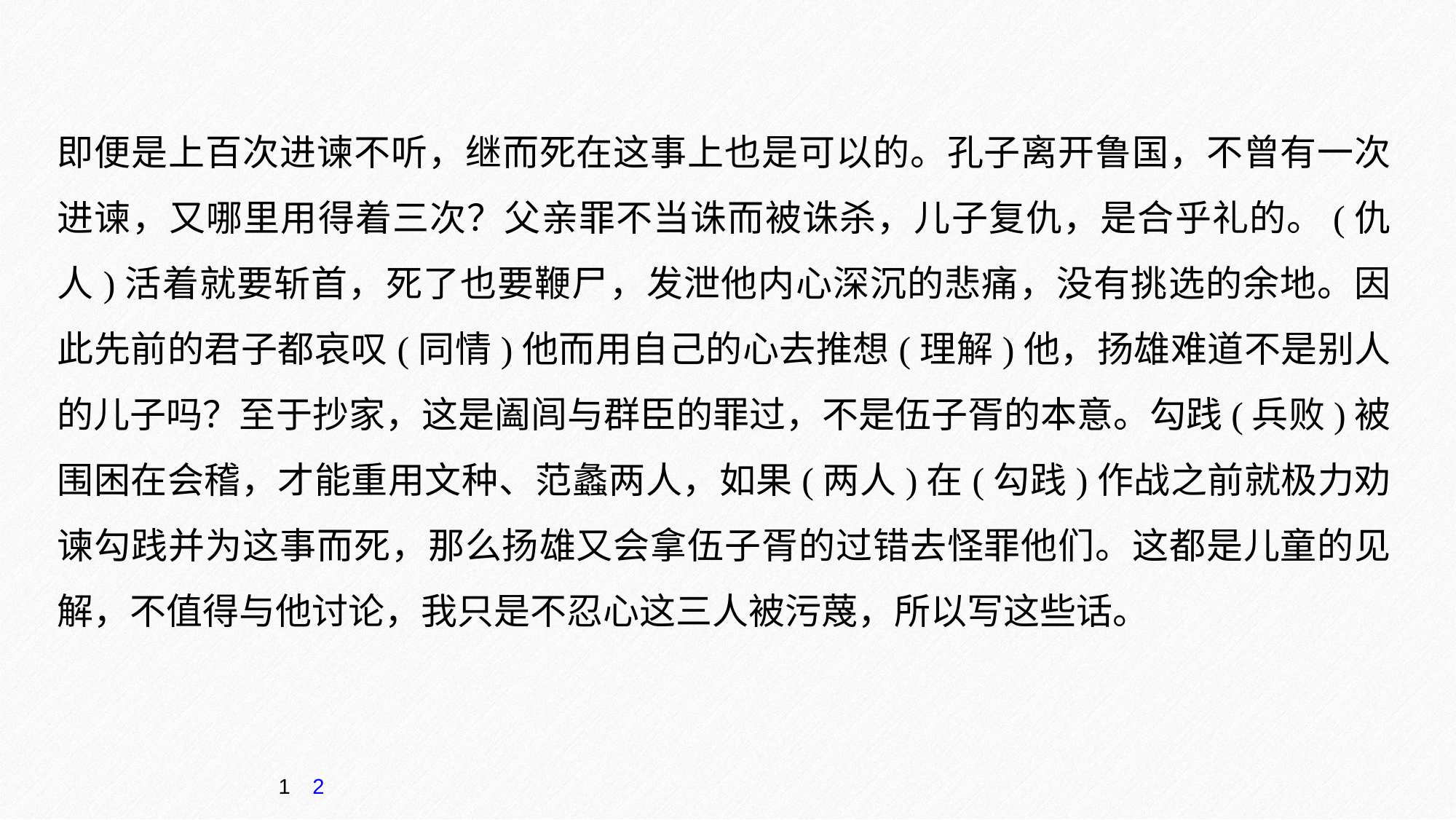

即便是上百次进谏不听，继而死在这事上也是可以的。孔子离开鲁国，不曾有一次进谏，又哪里用得着三次？父亲罪不当诛而被诛杀，儿子复仇，是合乎礼的。(仇人)活着就要斩首，死了也要鞭尸，发泄他内心深沉的悲痛，没有挑选的余地。因此先前的君子都哀叹(同情)他而用自己的心去推想(理解)他，扬雄难道不是别人的儿子吗？至于抄家，这是阖闾与群臣的罪过，不是伍子胥的本意。勾践(兵败)被围困在会稽，才能重用文种、范蠡两人，如果(两人)在(勾践)作战之前就极力劝谏勾践并为这事而死，那么扬雄又会拿伍子胥的过错去怪罪他们。这都是儿童的见解，不值得与他讨论，我只是不忍心这三人被污蔑，所以写这些话。
1
2